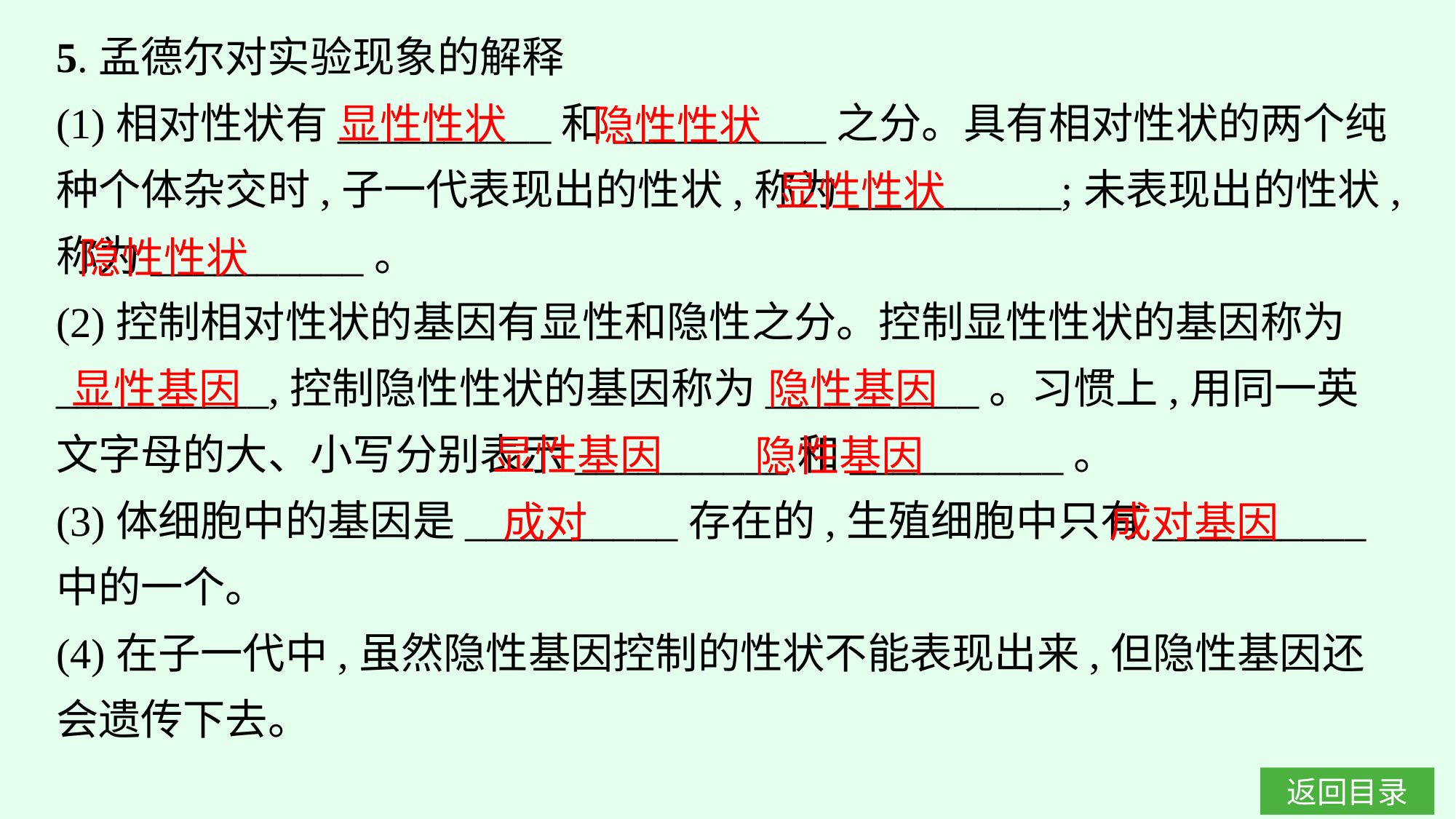

5.孟德尔对实验现象的解释
(1)相对性状有__________和__________之分。具有相对性状的两个纯种个体杂交时,子一代表现出的性状,称为__________;未表现出的性状,称为__________。
(2)控制相对性状的基因有显性和隐性之分。控制显性性状的基因称为__________,控制隐性性状的基因称为__________。习惯上,用同一英文字母的大、小写分别表示__________和__________。
(3)体细胞中的基因是__________存在的,生殖细胞中只有__________中的一个。
(4)在子一代中,虽然隐性基因控制的性状不能表现出来,但隐性基因还会遗传下去。
显性性状
隐性性状
显性性状
隐性性状
隐性基因
显性基因
显性基因
隐性基因
成对
成对基因